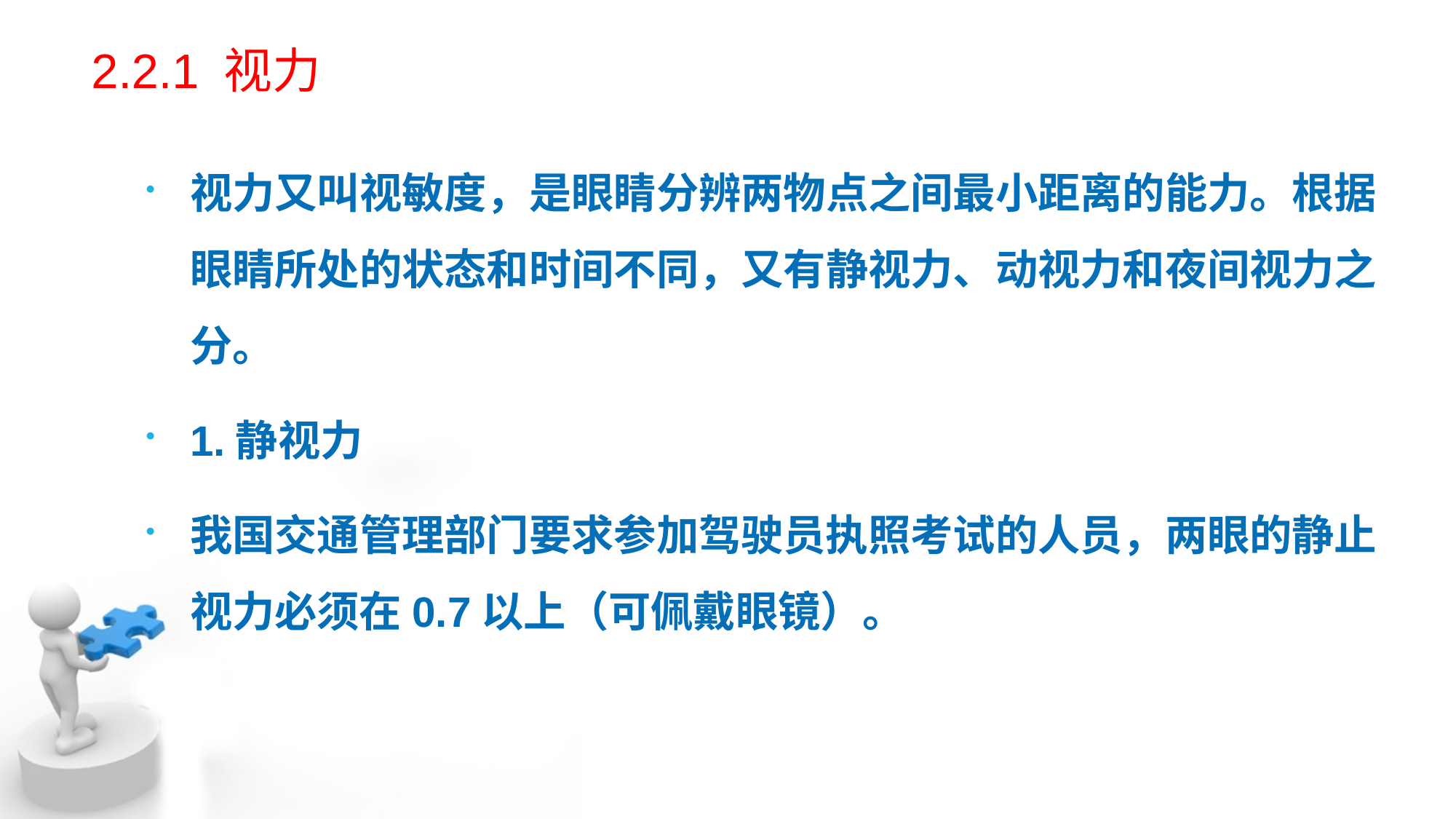

# 2.2.1 视力
视力又叫视敏度，是眼睛分辨两物点之间最小距离的能力。根据眼睛所处的状态和时间不同，又有静视力、动视力和夜间视力之分。
1.静视力
我国交通管理部门要求参加驾驶员执照考试的人员，两眼的静止视力必须在0.7以上（可佩戴眼镜）。